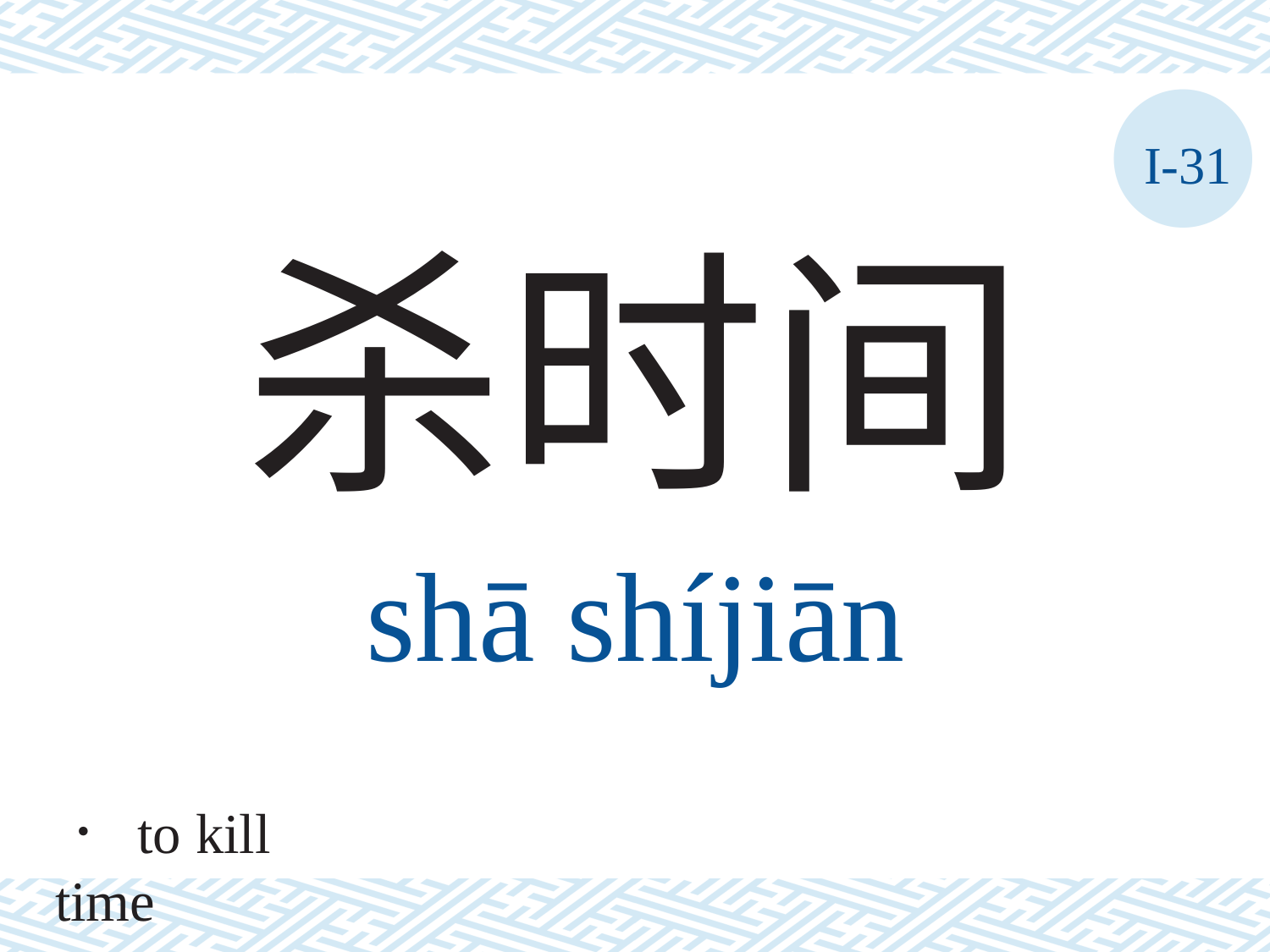

I-31
杀时间
shā	shíjiān
． to kill time